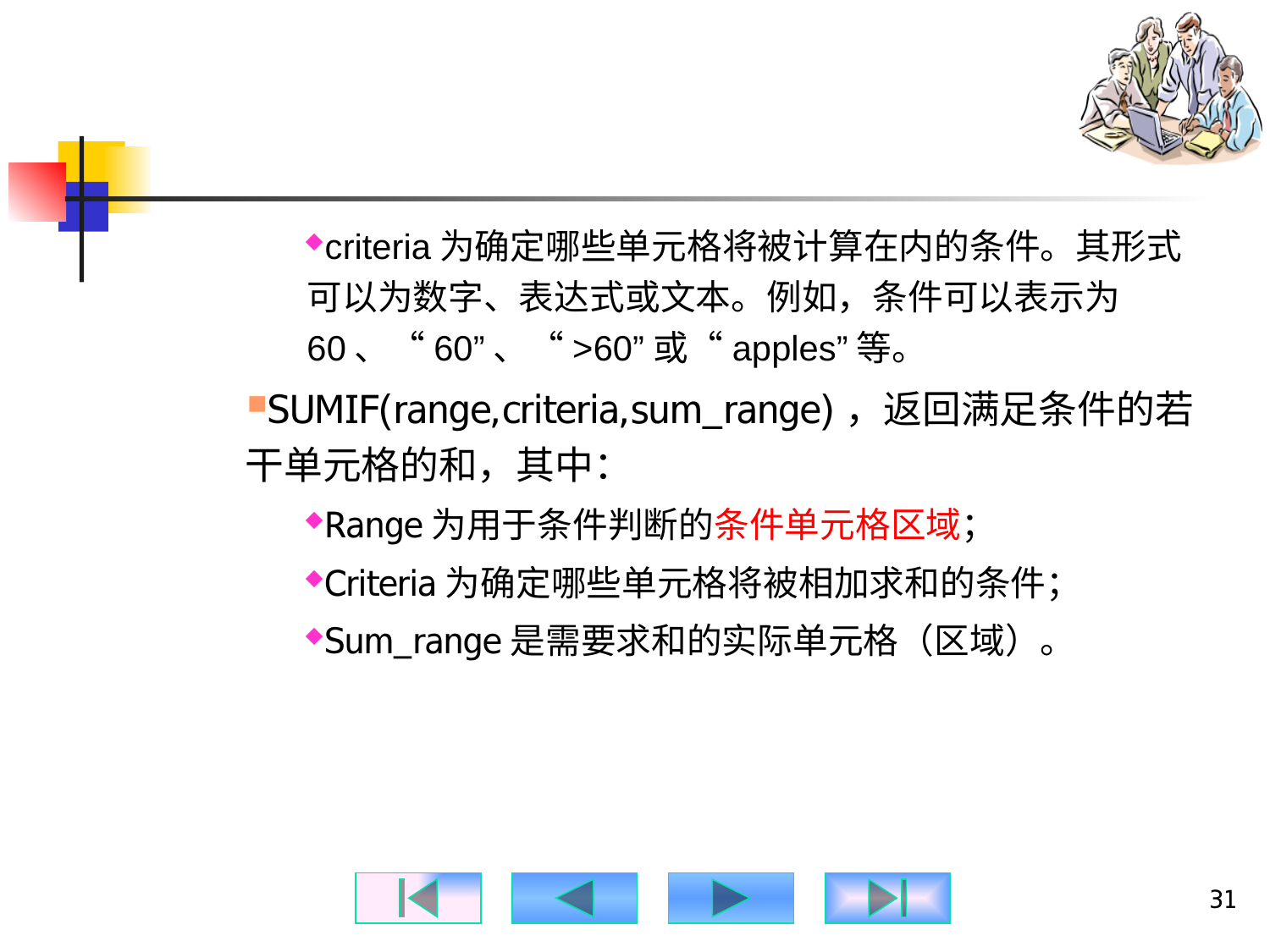

#
criteria为确定哪些单元格将被计算在内的条件。其形式可以为数字、表达式或文本。例如，条件可以表示为60、“60”、“>60”或“apples”等。
SUMIF(range,criteria,sum_range)，返回满足条件的若干单元格的和，其中：
Range为用于条件判断的条件单元格区域；
Criteria为确定哪些单元格将被相加求和的条件；
Sum_range是需要求和的实际单元格（区域）。

31